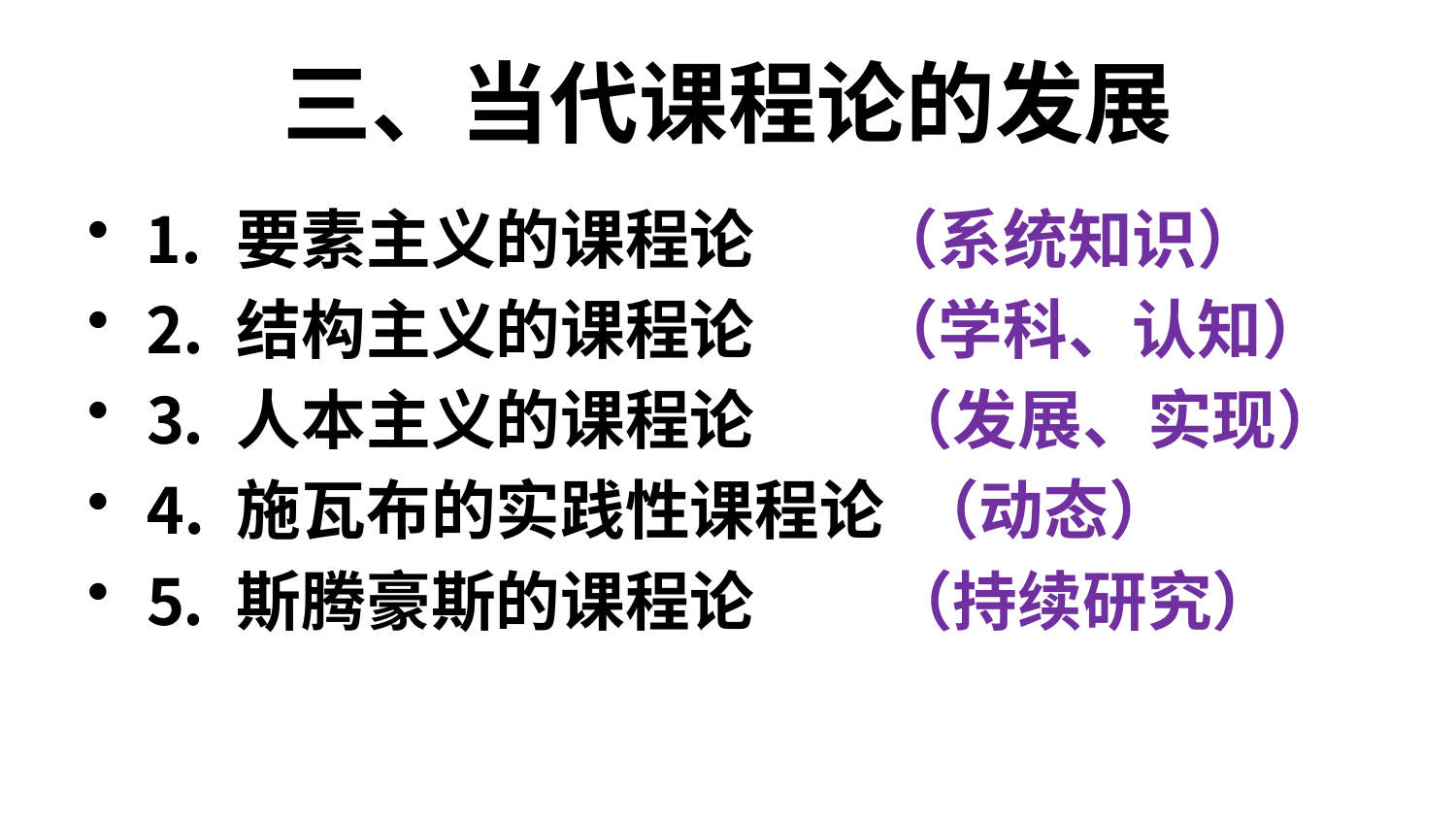

# 三、当代课程论的发展
⒈ 要素主义的课程论        （系统知识）
⒉ 结构主义的课程论        （学科、认知）
⒊ 人本主义的课程论         （发展、实现）
⒋ 施瓦布的实践性课程论  （动态）
⒌ 斯腾豪斯的课程论         （持续研究）